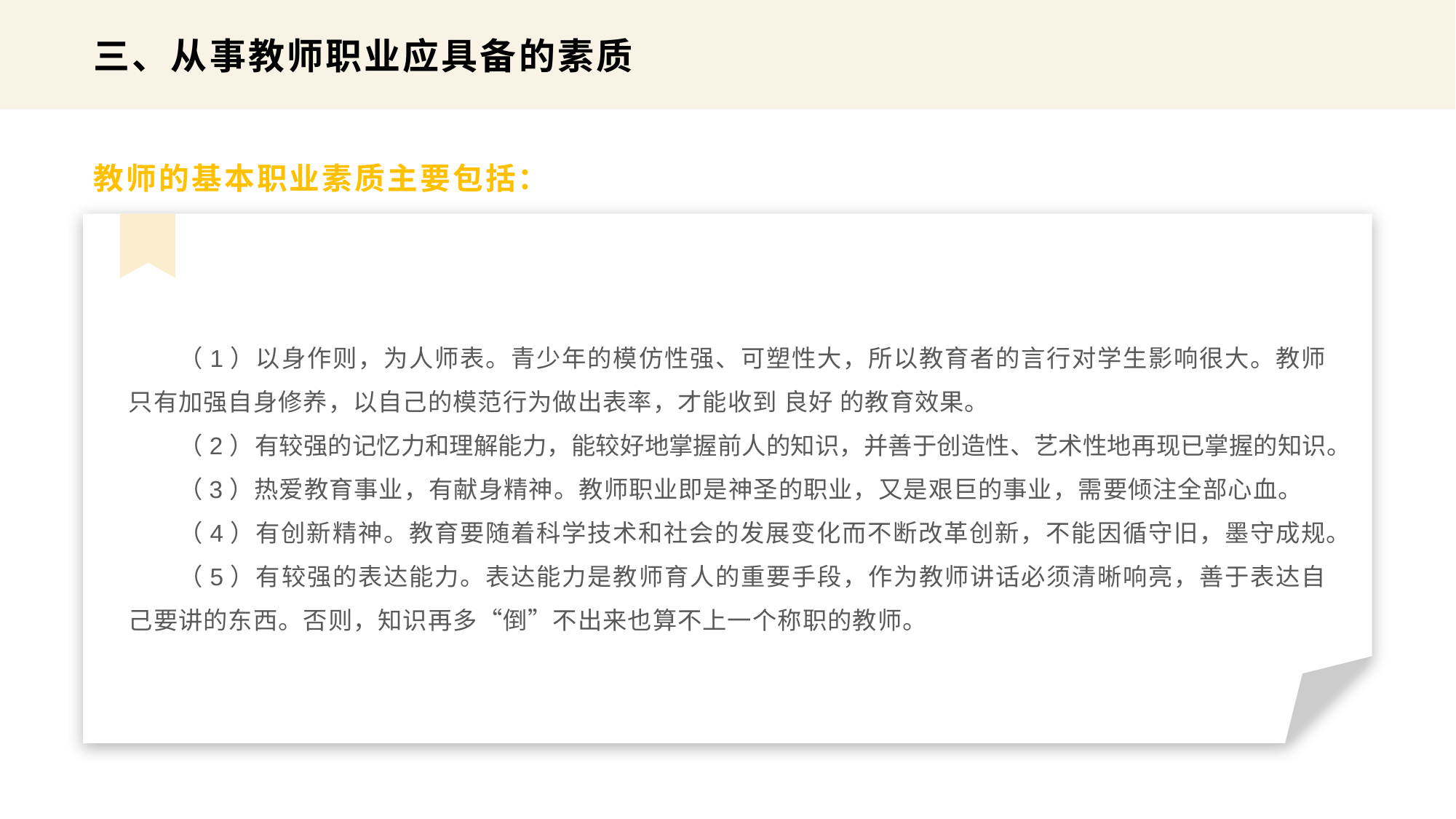

三、从事教师职业应具备的素质
教师的基本职业素质主要包括：

（1）以身作则，为人师表。青少年的模仿性强、可塑性大，所以教育者的言行对学生影响很大。教师只有加强自身修养，以自己的模范行为做出表率，才能收到 良好 的教育效果。
（2）有较强的记忆力和理解能力，能较好地掌握前人的知识，并善于创造性、艺术性地再现已掌握的知识。
（3）热爱教育事业，有献身精神。教师职业即是神圣的职业，又是艰巨的事业，需要倾注全部心血。
（4）有创新精神。教育要随着科学技术和社会的发展变化而不断改革创新，不能因循守旧，墨守成规。
（5）有较强的表达能力。表达能力是教师育人的重要手段，作为教师讲话必须清晰响亮，善于表达自己要讲的东西。否则，知识再多“倒”不出来也算不上一个称职的教师。